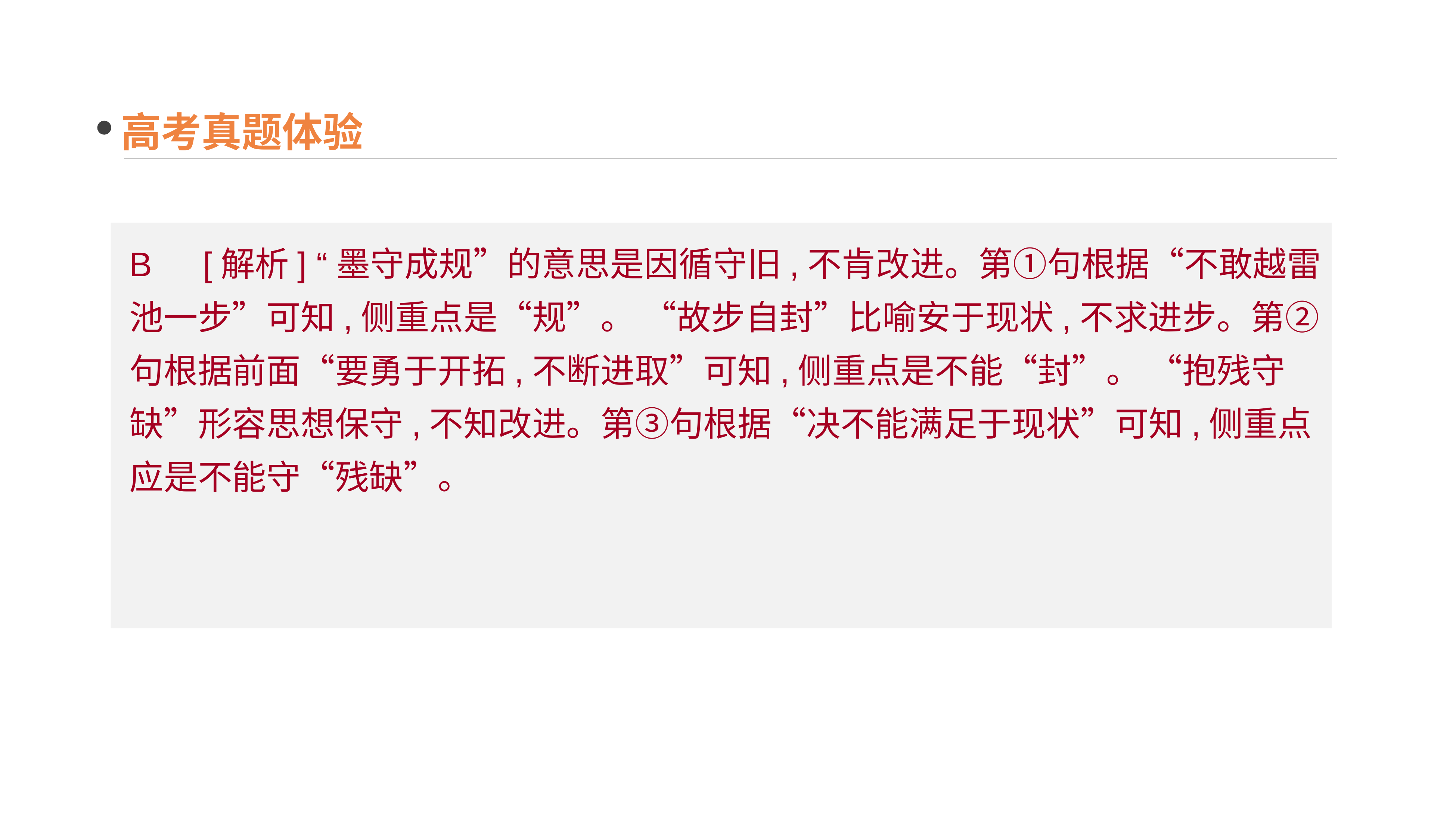

高考真题体验

B　[解析] “墨守成规”的意思是因循守旧,不肯改进。第①句根据“不敢越雷池一步”可知,侧重点是“规”。 “故步自封”比喻安于现状,不求进步。第②句根据前面“要勇于开拓,不断进取”可知,侧重点是不能“封”。 “抱残守缺”形容思想保守,不知改进。第③句根据“决不能满足于现状”可知,侧重点应是不能守“残缺”。